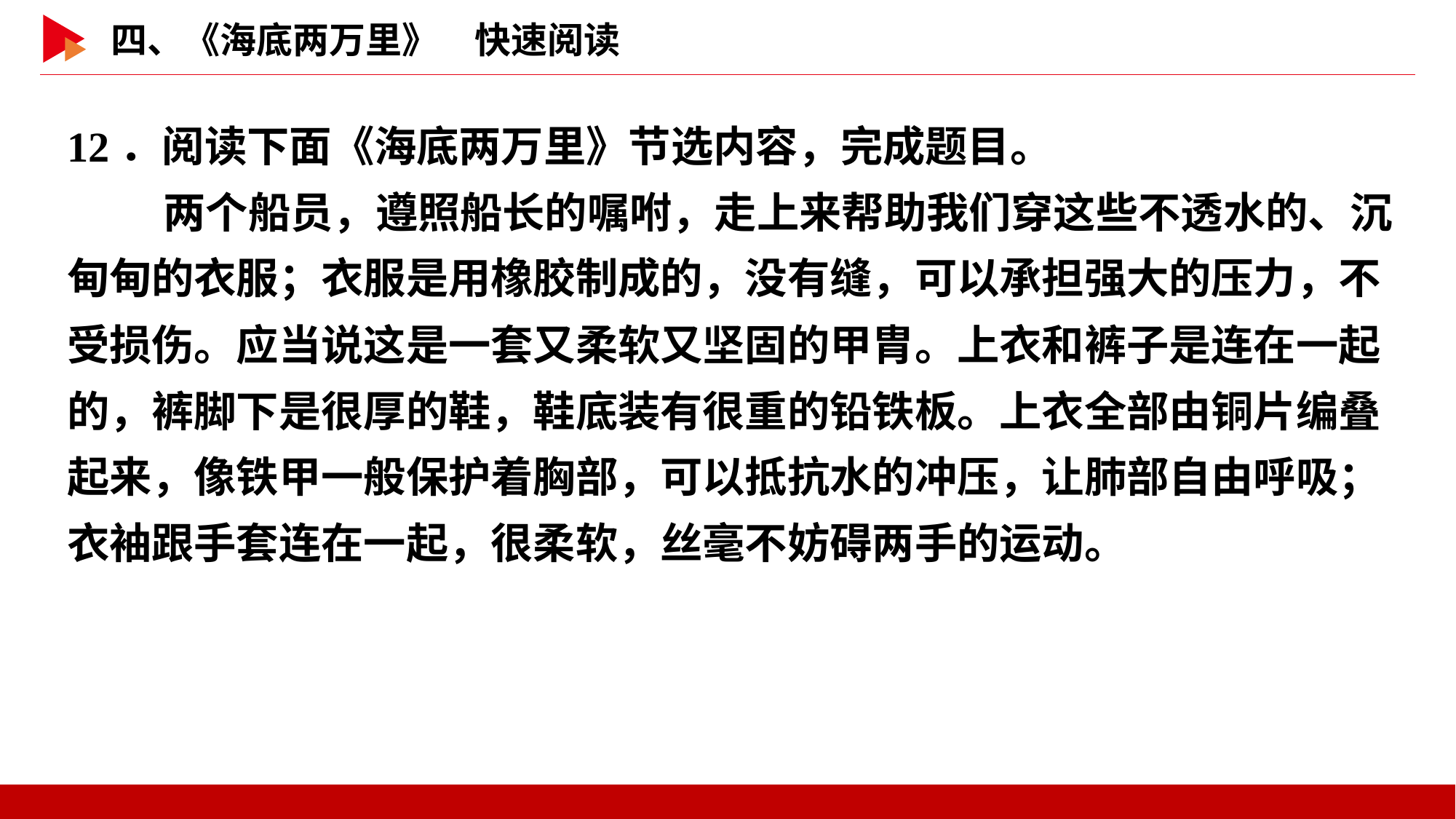

12．阅读下面《海底两万里》节选内容，完成题目。
两个船员，遵照船长的嘱咐，走上来帮助我们穿这些不透水的、沉甸甸的衣服；衣服是用橡胶制成的，没有缝，可以承担强大的压力，不受损伤。应当说这是一套又柔软又坚固的甲胄。上衣和裤子是连在一起的，裤脚下是很厚的鞋，鞋底装有很重的铅铁板。上衣全部由铜片编叠起来，像铁甲一般保护着胸部，可以抵抗水的冲压，让肺部自由呼吸；衣袖跟手套连在一起，很柔软，丝毫不妨碍两手的运动。